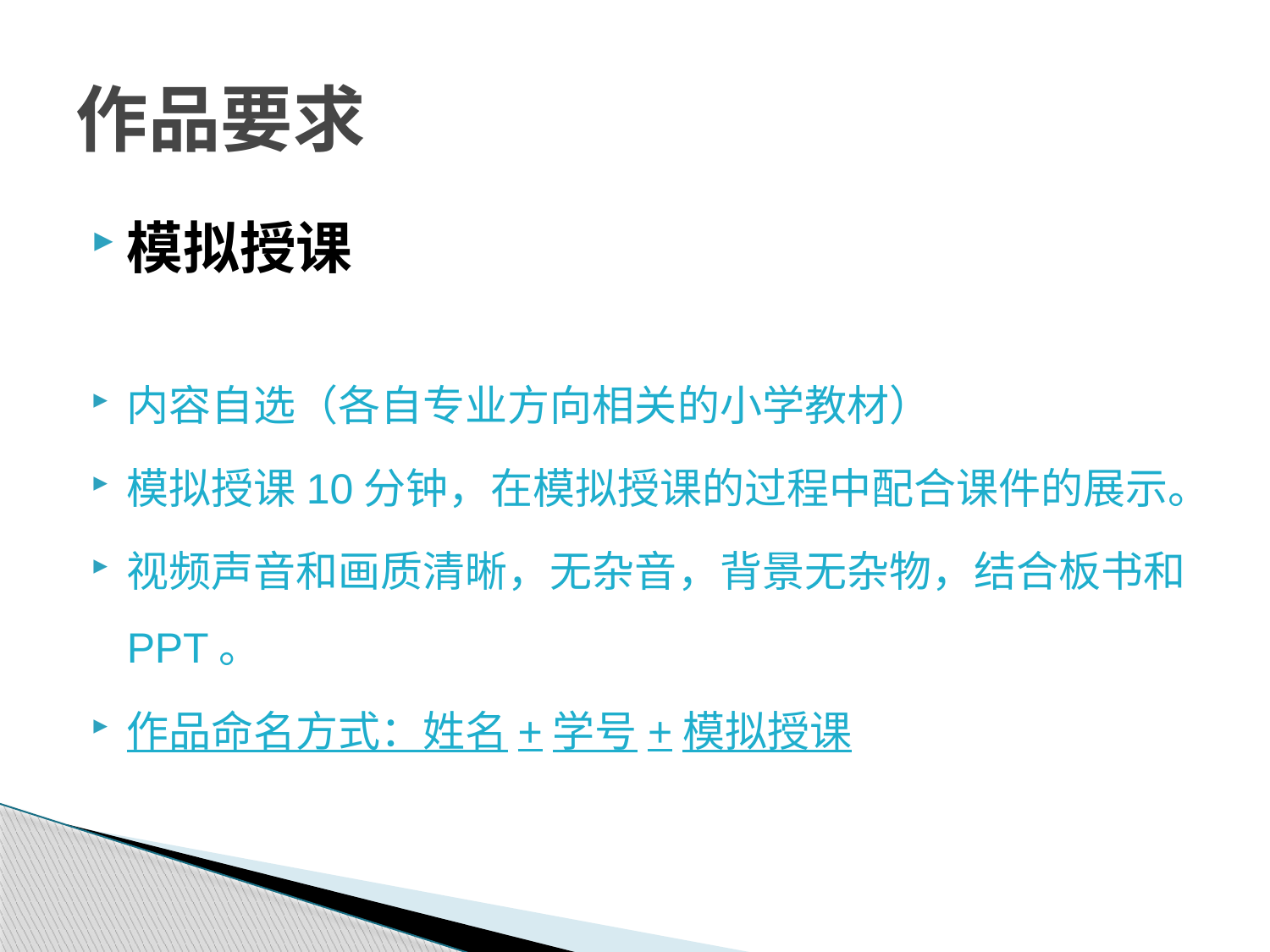

# 作品要求
模拟授课

内容自选（各自专业方向相关的小学教材）
模拟授课10分钟，在模拟授课的过程中配合课件的展示。
视频声音和画质清晰，无杂音，背景无杂物，结合板书和PPT。
作品命名方式：姓名+学号+模拟授课